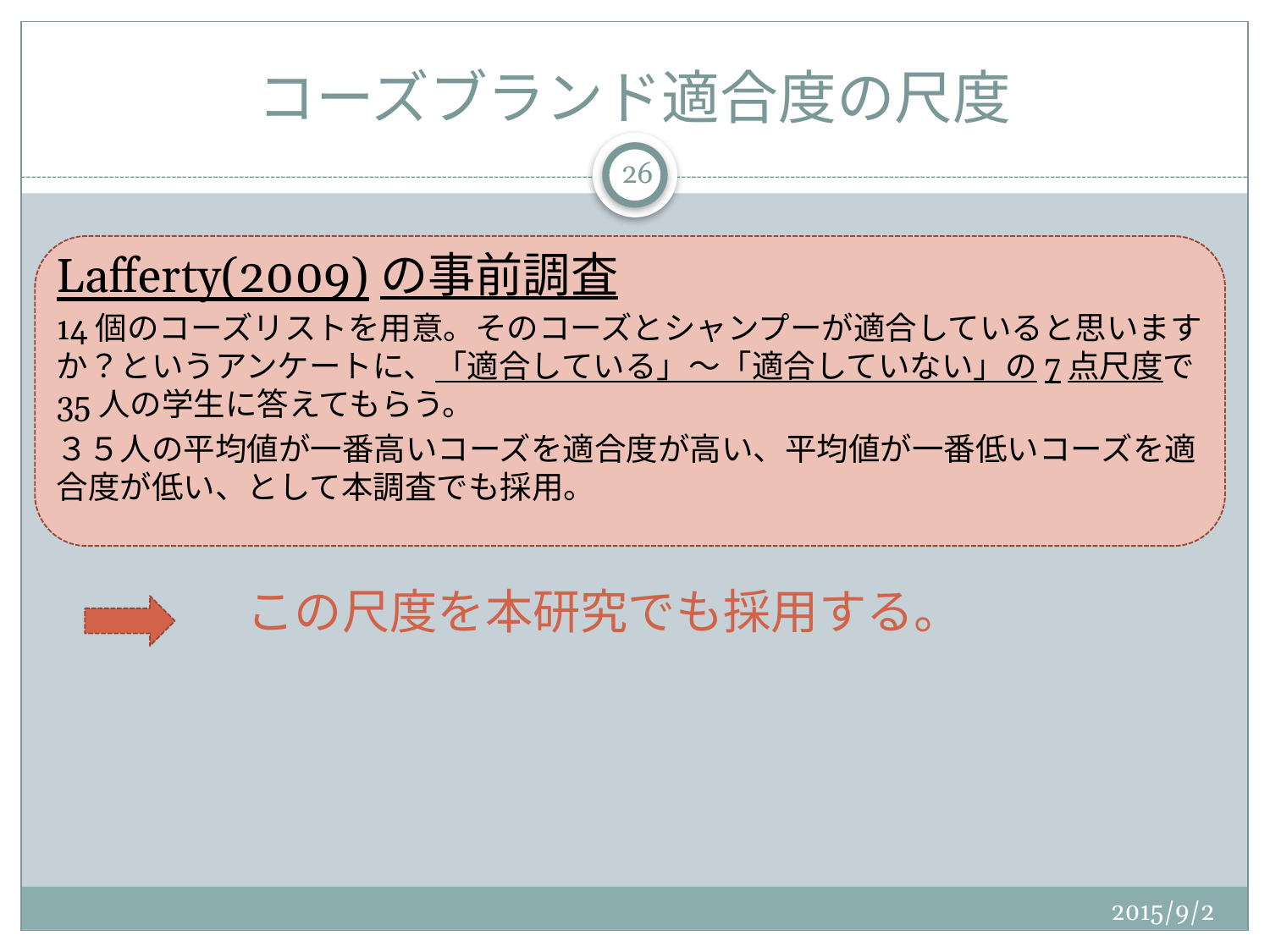

# コーズブランド適合度の尺度
26

Lafferty(2009)の事前調査
14個のコーズリストを用意。そのコーズとシャンプーが適合していると思いますか？というアンケートに、「適合している」～「適合していない」の7点尺度で35人の学生に答えてもらう。
３５人の平均値が一番高いコーズを適合度が高い、平均値が一番低いコーズを適合度が低い、として本調査でも採用。

　　　　この尺度を本研究でも採用する。

2015/9/2